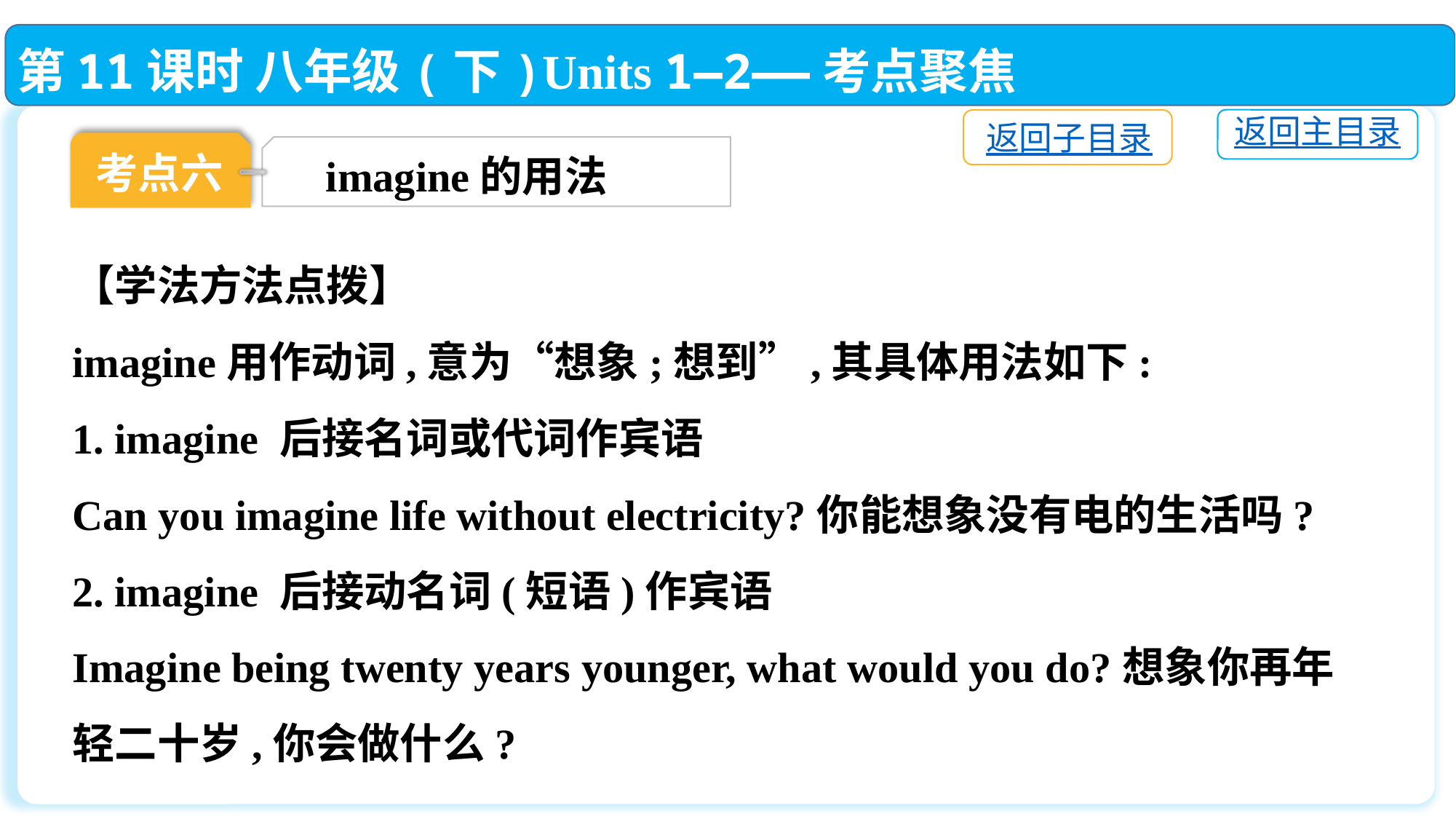

第11课时 八年级(下)Units 1—2——考点聚焦

返回主目录

返回子目录
考点六
imagine的用法

【学法方法点拨】
imagine用作动词,意为“想象;想到”,其具体用法如下:
1. imagine 后接名词或代词作宾语
Can you imagine life without electricity?你能想象没有电的生活吗?
2. imagine 后接动名词(短语)作宾语
Imagine being twenty years younger, what would you do?想象你再年轻二十岁,你会做什么?